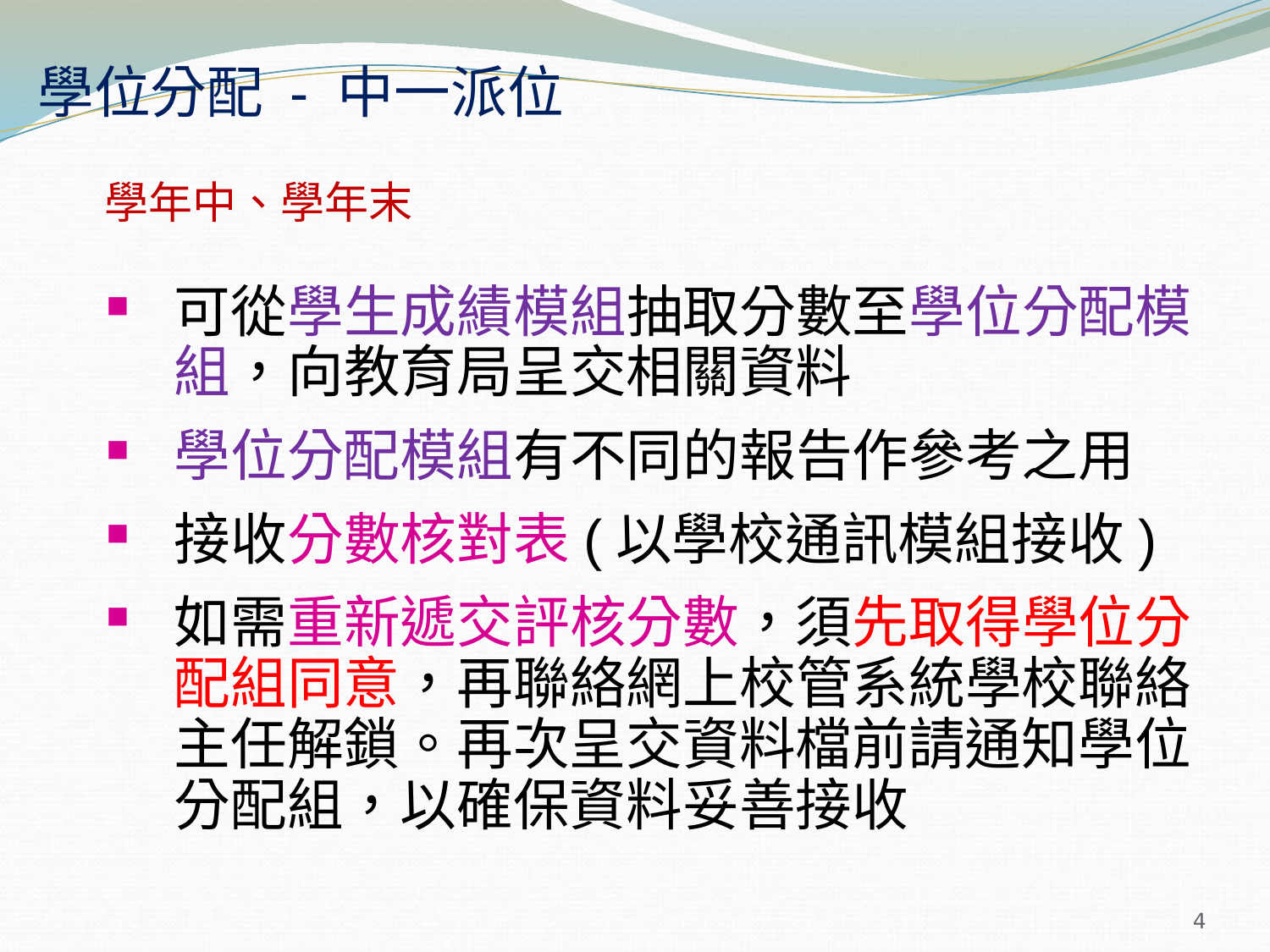

學位分配 - 中一派位
學年中、學年末
可從學生成績模組抽取分數至學位分配模組，向教育局呈交相關資料
學位分配模組有不同的報告作參考之用
接收分數核對表(以學校通訊模組接收)
如需重新遞交評核分數，須先取得學位分配組同意，再聯絡網上校管系統學校聯絡主任解鎖。再次呈交資料檔前請通知學位分配組，以確保資料妥善接收
4